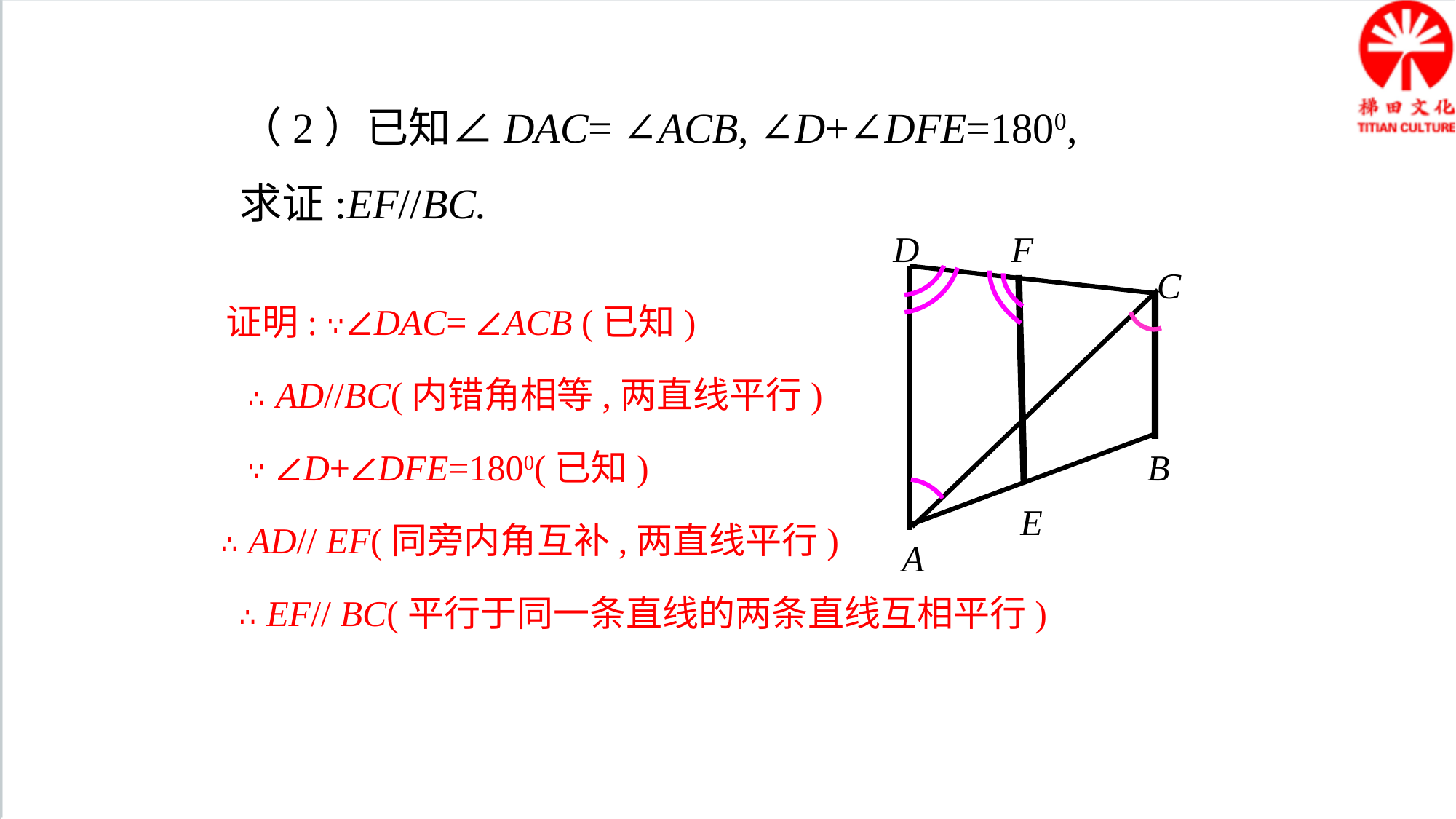

（2）已知∠DAC= ∠ACB, ∠D+∠DFE=1800,
求证:EF//BC.
D
F

C

   证明: ∵∠DAC= ∠ACB (已知)
      ∴ AD//BC(内错角相等,两直线平行)
      ∵ ∠D+∠DFE=1800(已知)
   ∴ AD// EF(同旁内角互补,两直线平行)
     ∴ EF// BC(平行于同一条直线的两条直线互相平行)

B

E
A